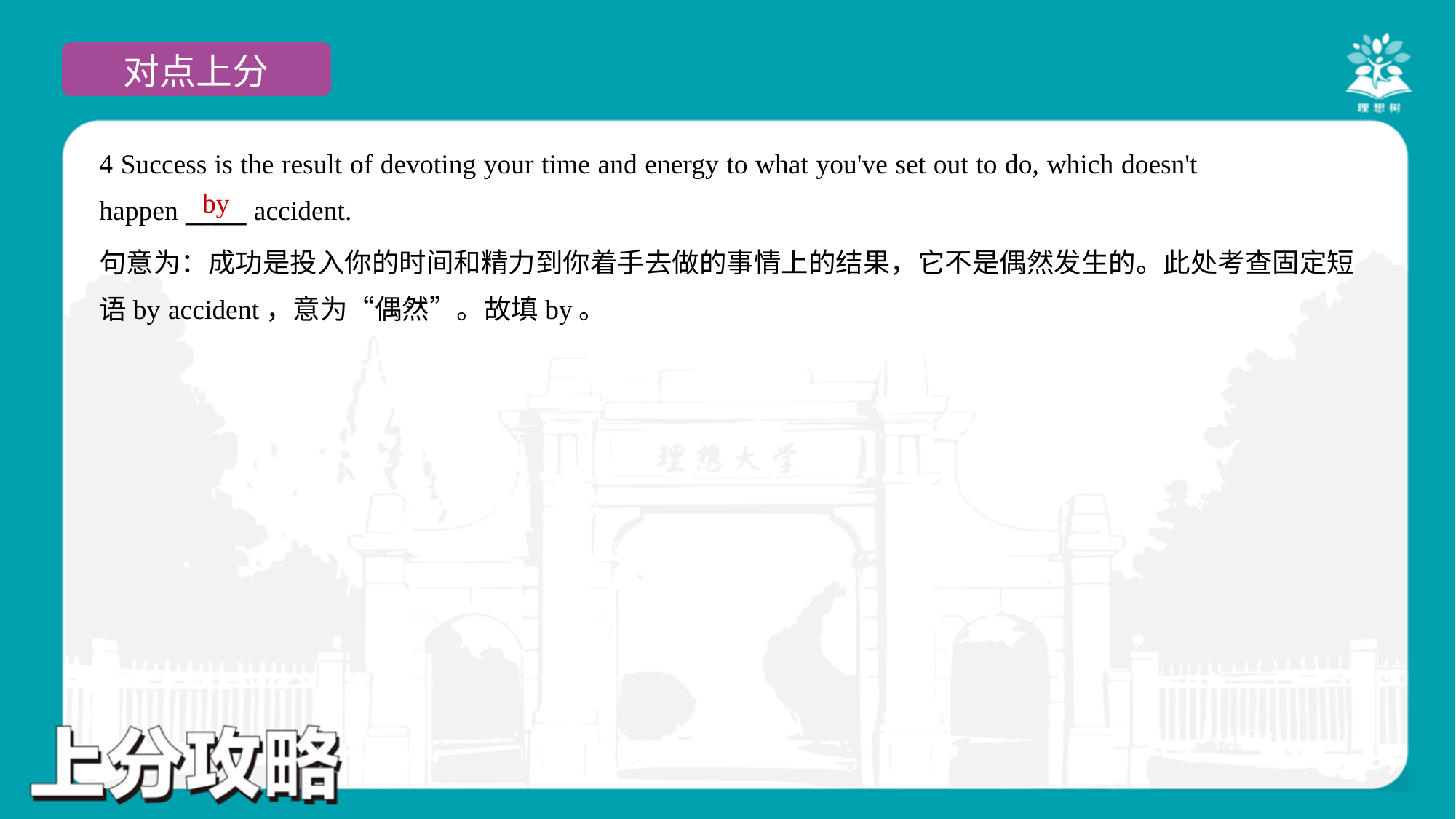

4 Success is the result of devoting your time and energy to what you've set out to do, which doesn't
happen ____ accident.
by
句意为：成功是投入你的时间和精力到你着手去做的事情上的结果，它不是偶然发生的。此处考查固定短
语by accident，意为“偶然”。故填by。